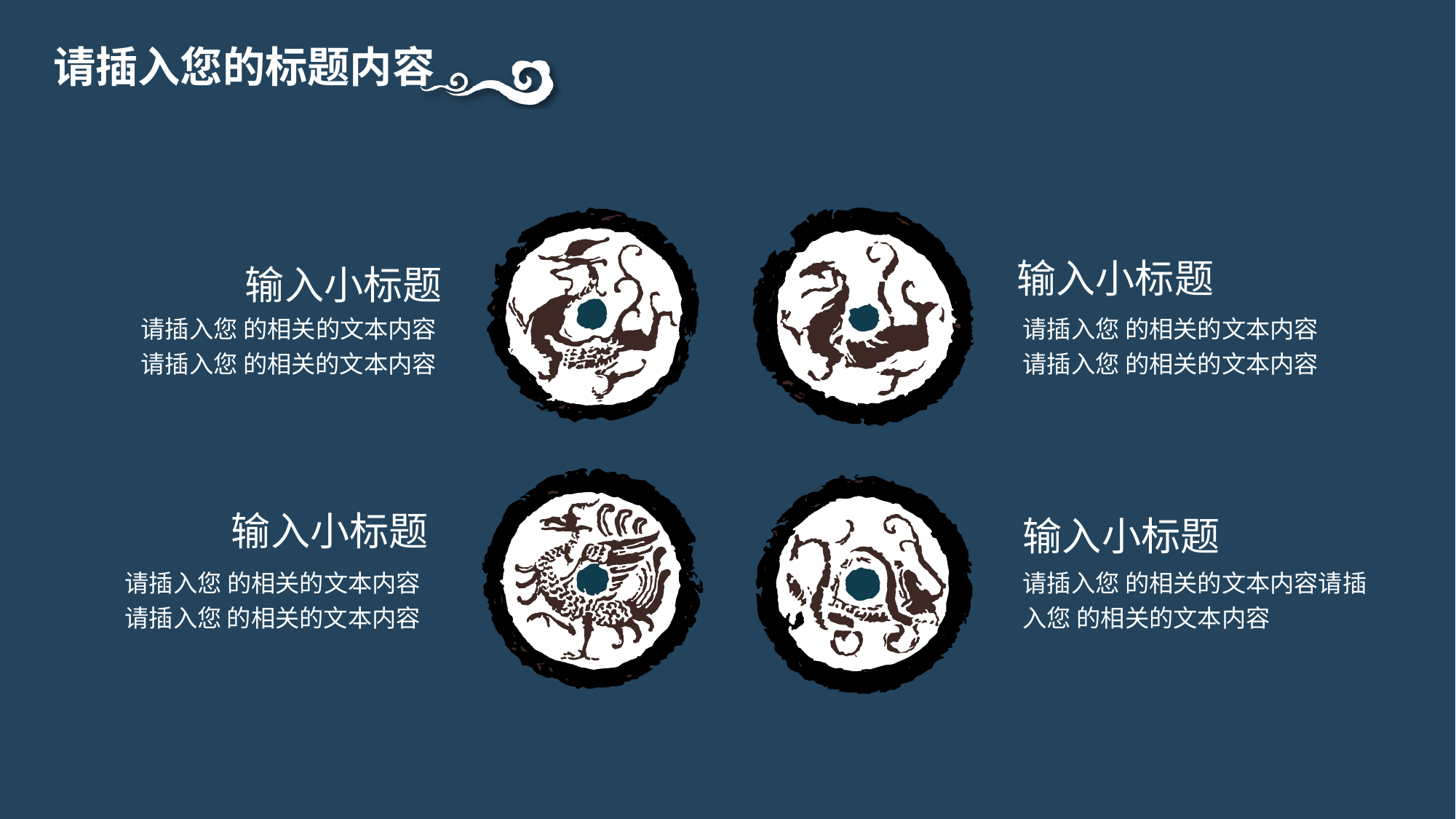

请插入您的标题内容

输入小标题
请插入您 的相关的文本内容请插入您 的相关的文本内容
输入小标题
请插入您 的相关的文本内容请插入您 的相关的文本内容

输入小标题
请插入您 的相关的文本内容请插入您 的相关的文本内容
输入小标题
请插入您 的相关的文本内容请插入您 的相关的文本内容